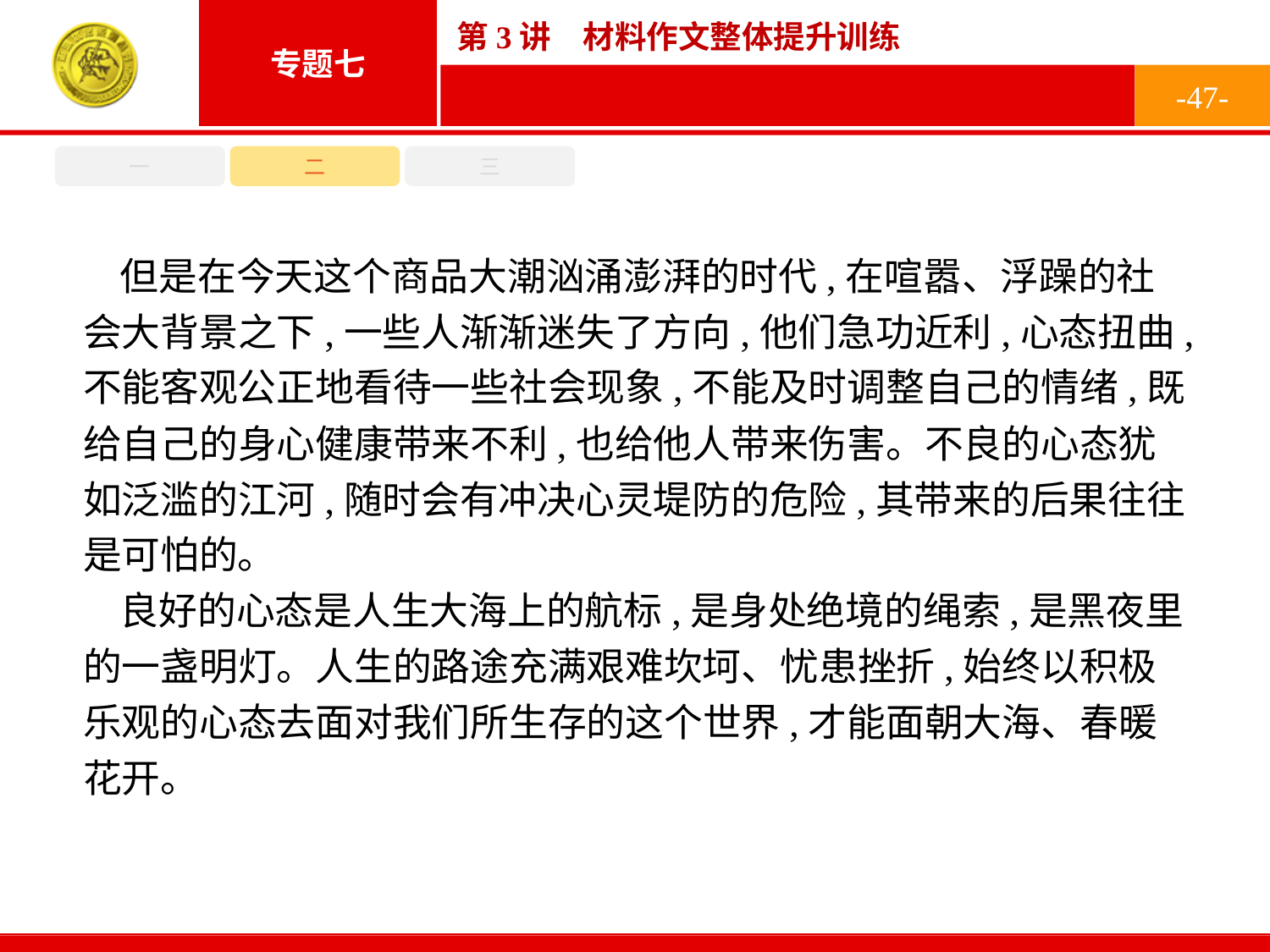

-47-
一
二
三
但是在今天这个商品大潮汹涌澎湃的时代,在喧嚣、浮躁的社会大背景之下,一些人渐渐迷失了方向,他们急功近利,心态扭曲,不能客观公正地看待一些社会现象,不能及时调整自己的情绪,既给自己的身心健康带来不利,也给他人带来伤害。不良的心态犹如泛滥的江河,随时会有冲决心灵堤防的危险,其带来的后果往往是可怕的。
良好的心态是人生大海上的航标,是身处绝境的绳索,是黑夜里的一盏明灯。人生的路途充满艰难坎坷、忧患挫折,始终以积极乐观的心态去面对我们所生存的这个世界,才能面朝大海、春暖花开。